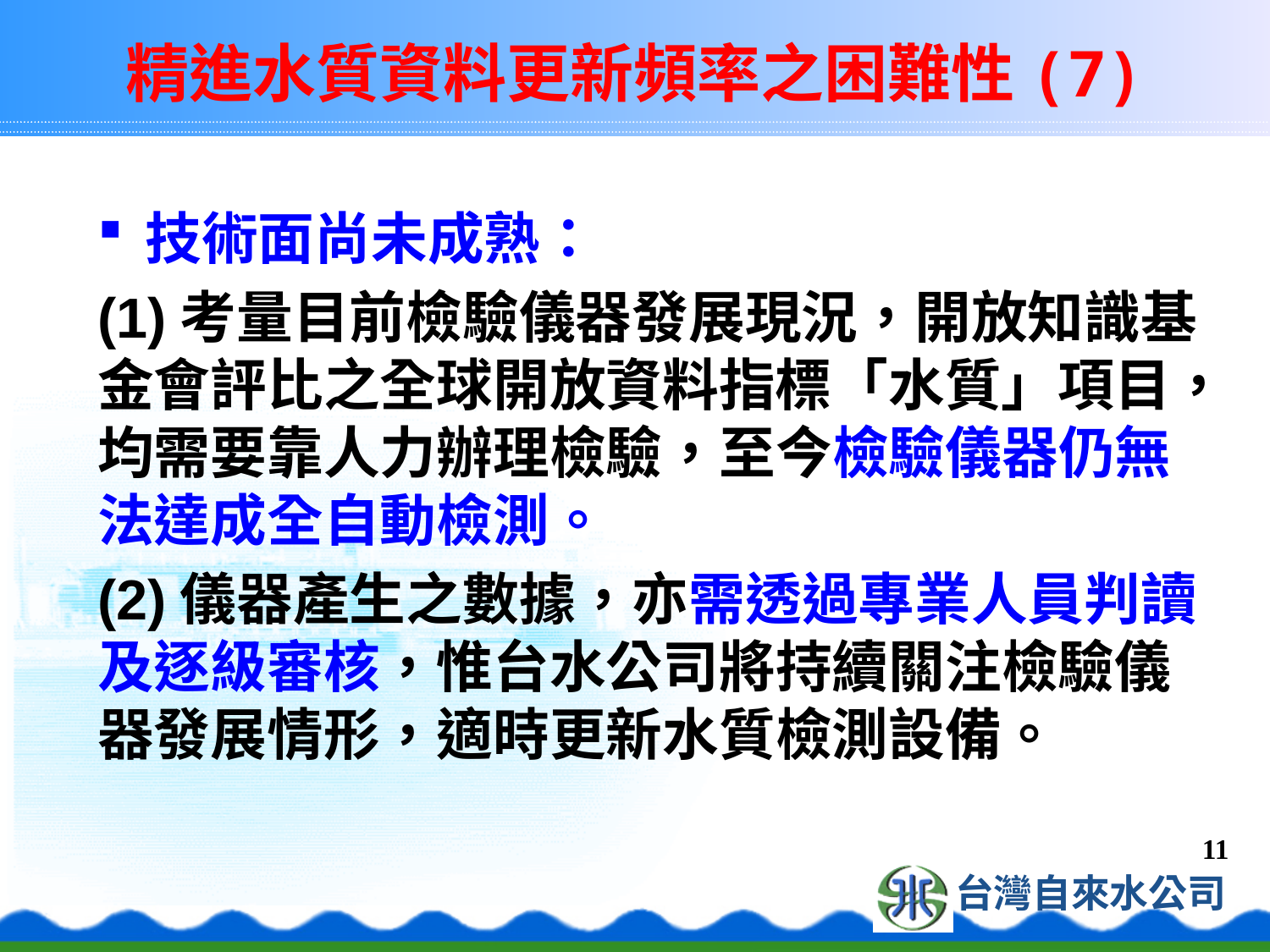

# 精進水質資料更新頻率之困難性(7)
技術面尚未成熟：
(1)考量目前檢驗儀器發展現況，開放知識基金會評比之全球開放資料指標「水質」項目，均需要靠人力辦理檢驗，至今檢驗儀器仍無法達成全自動檢測。
(2)儀器產生之數據，亦需透過專業人員判讀及逐級審核，惟台水公司將持續關注檢驗儀器發展情形，適時更新水質檢測設備。
11